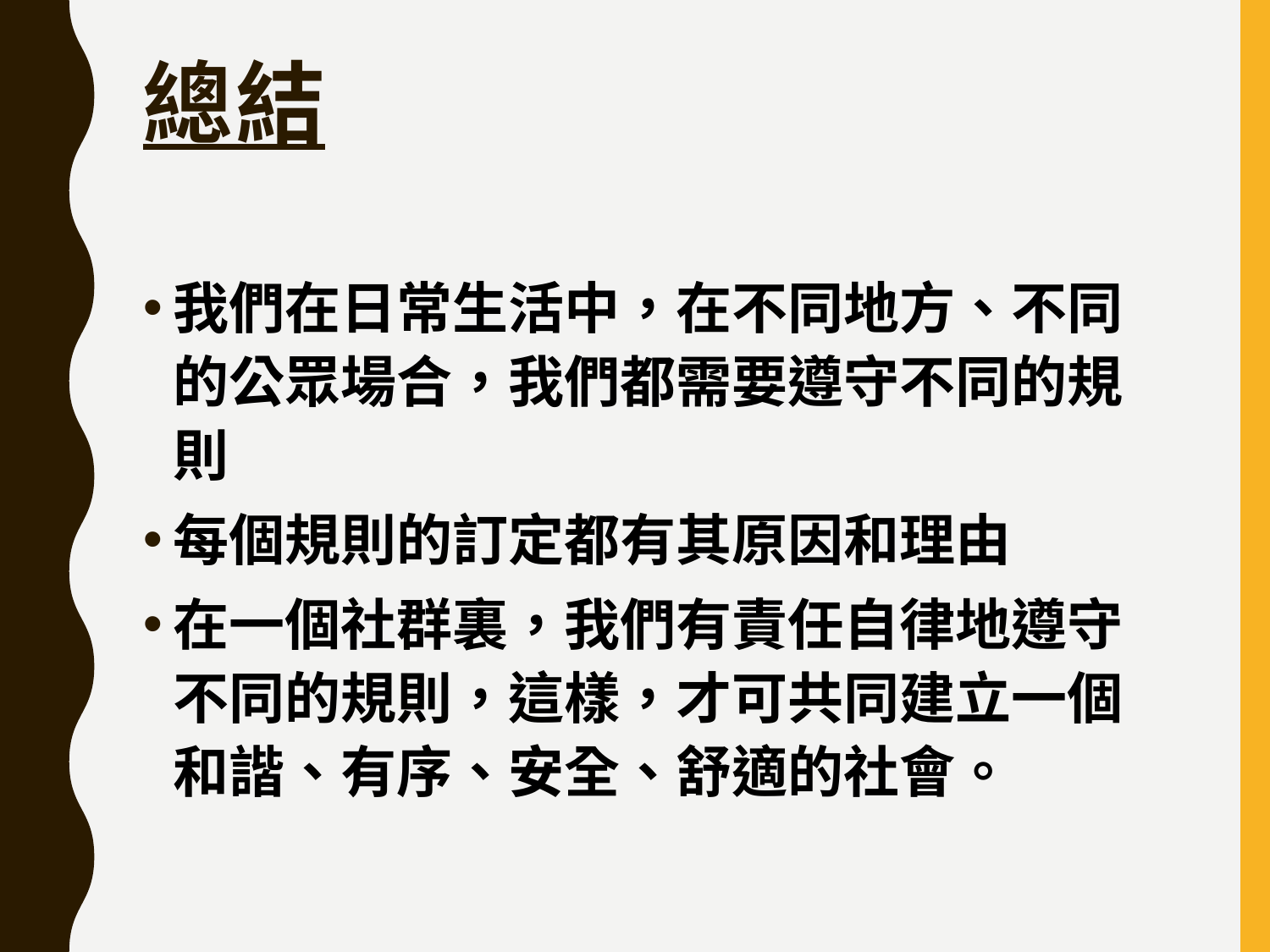

# 總結
我們在日常生活中，在不同地方、不同的公眾場合，我們都需要遵守不同的規則
每個規則的訂定都有其原因和理由
在一個社群裏，我們有責任自律地遵守不同的規則，這樣，才可共同建立一個和諧、有序、安全、舒適的社會。